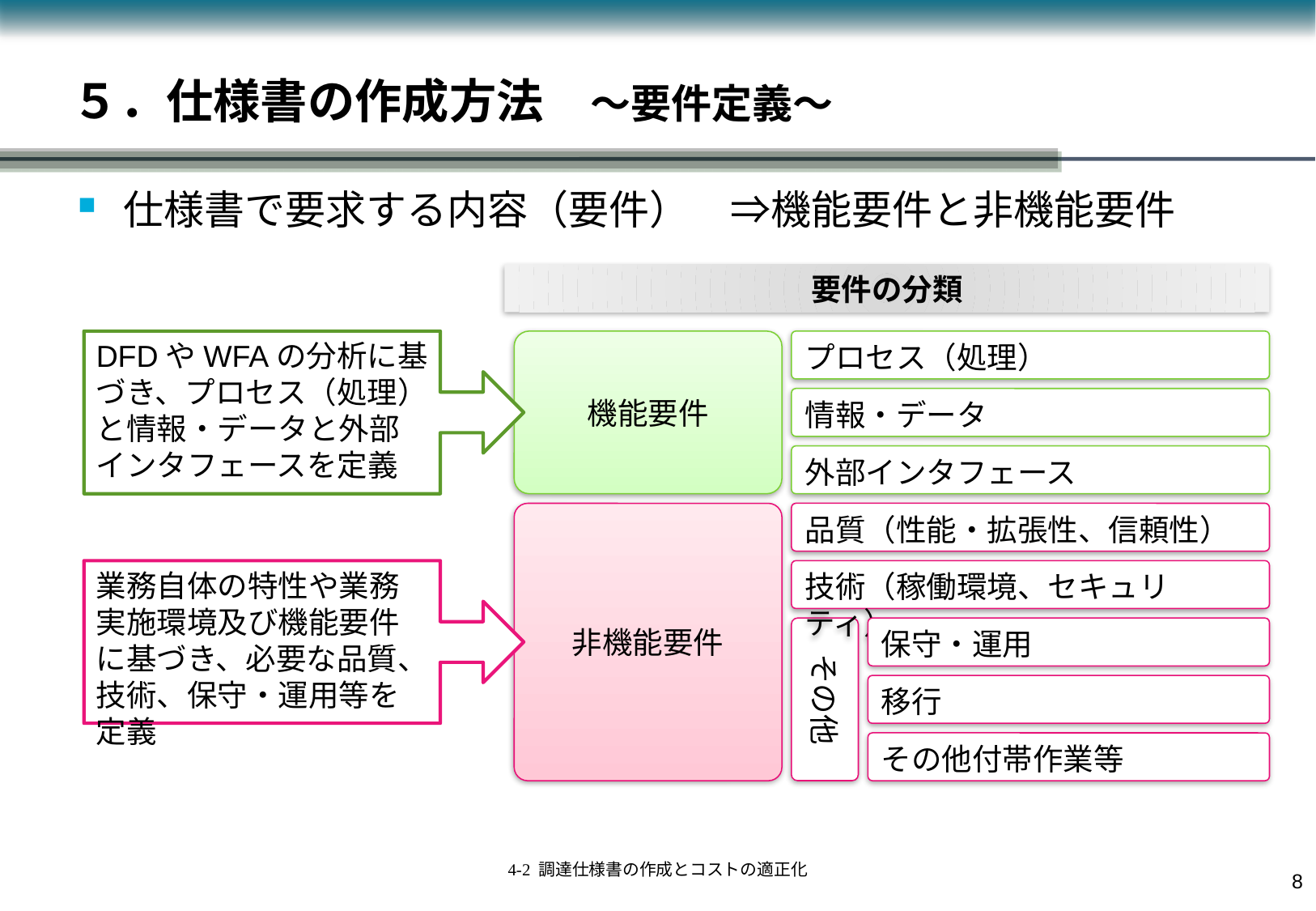

# ５．仕様書の作成方法　～要件定義～
仕様書で要求する内容（要件）　⇒機能要件と非機能要件
要件の分類
DFDやWFAの分析に基づき、プロセス（処理）と情報・データと外部インタフェースを定義
機能要件
プロセス（処理）
情報・データ
外部インタフェース
非機能要件
品質（性能・拡張性、信頼性）
業務自体の特性や業務実施環境及び機能要件に基づき、必要な品質、技術、保守・運用等を定義
技術（稼働環境、セキュリティ）
その他
保守・運用
移行
その他付帯作業等
8
4-2 調達仕様書の作成とコストの適正化